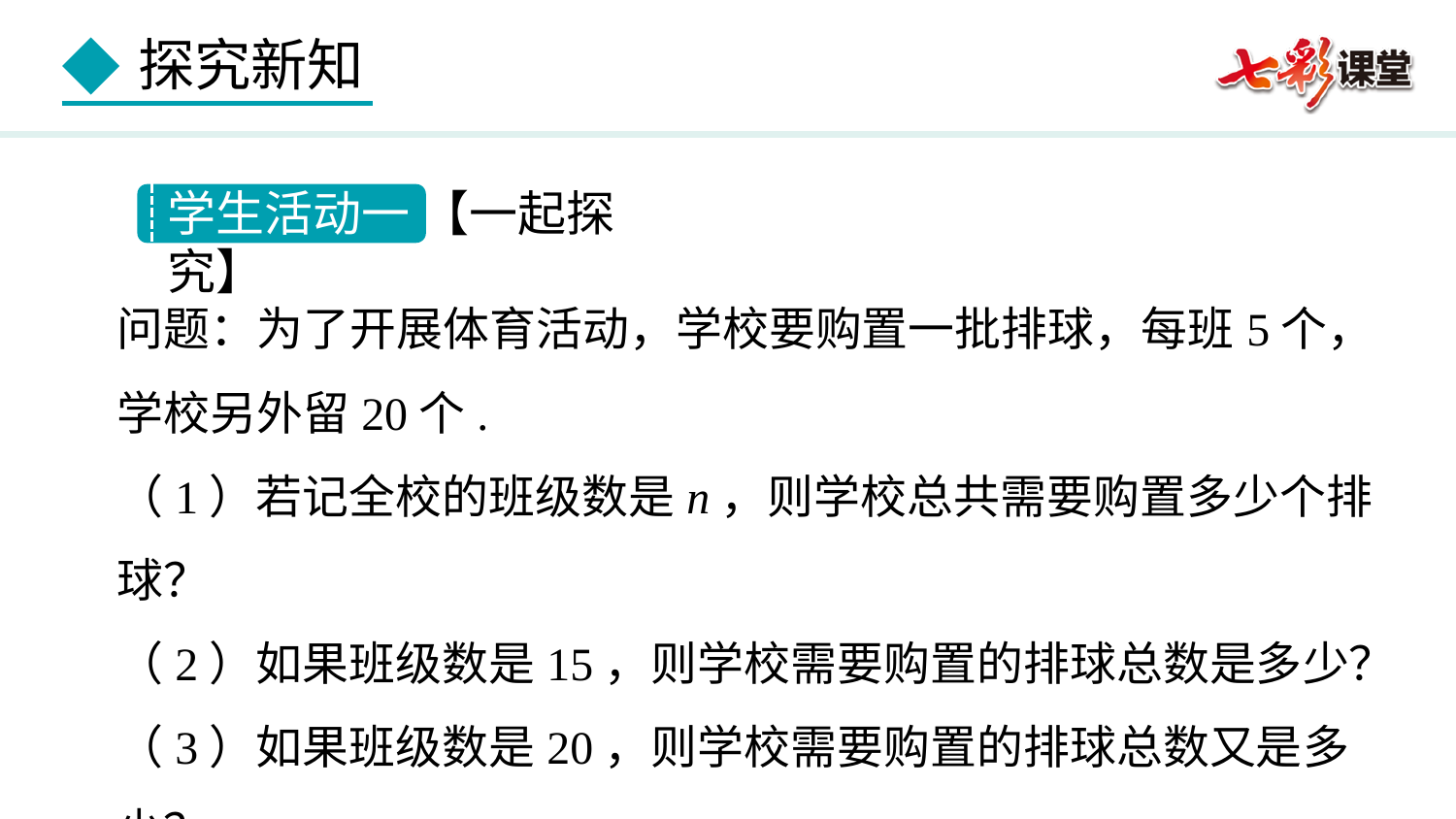

学生活动一 【一起探究】

问题：为了开展体育活动，学校要购置一批排球，每班5个，
学校另外留20个.
（1）若记全校的班级数是n，则学校总共需要购置多少个排球？
（2）如果班级数是15，则学校需要购置的排球总数是多少？
（3）如果班级数是20，则学校需要购置的排球总数又是多少？